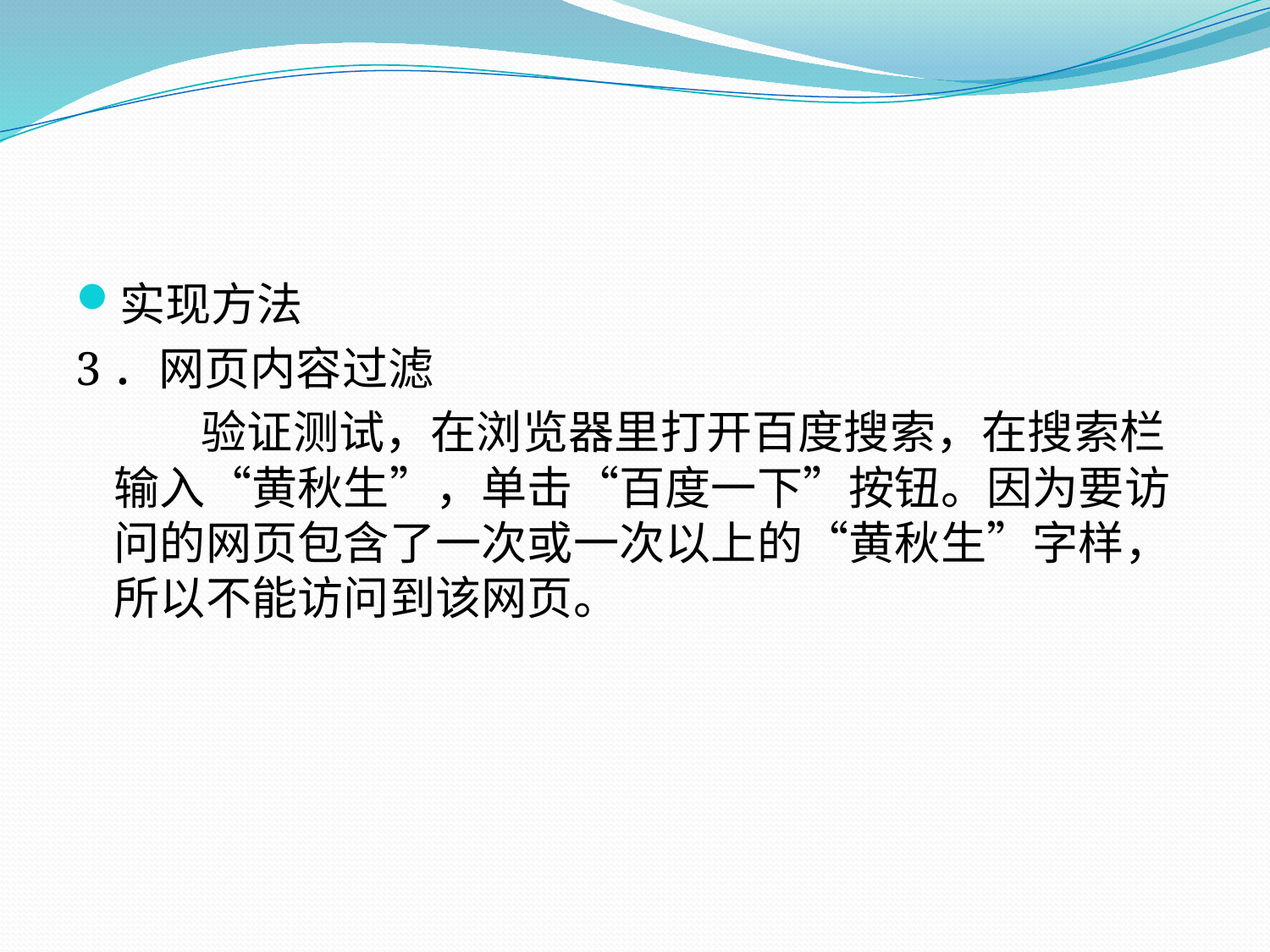

#
实现方法
3．网页内容过滤
           验证测试，在浏览器里打开百度搜索，在搜索栏输入“黄秋生”，单击“百度一下”按钮。因为要访问的网页包含了一次或一次以上的“黄秋生”字样，所以不能访问到该网页。